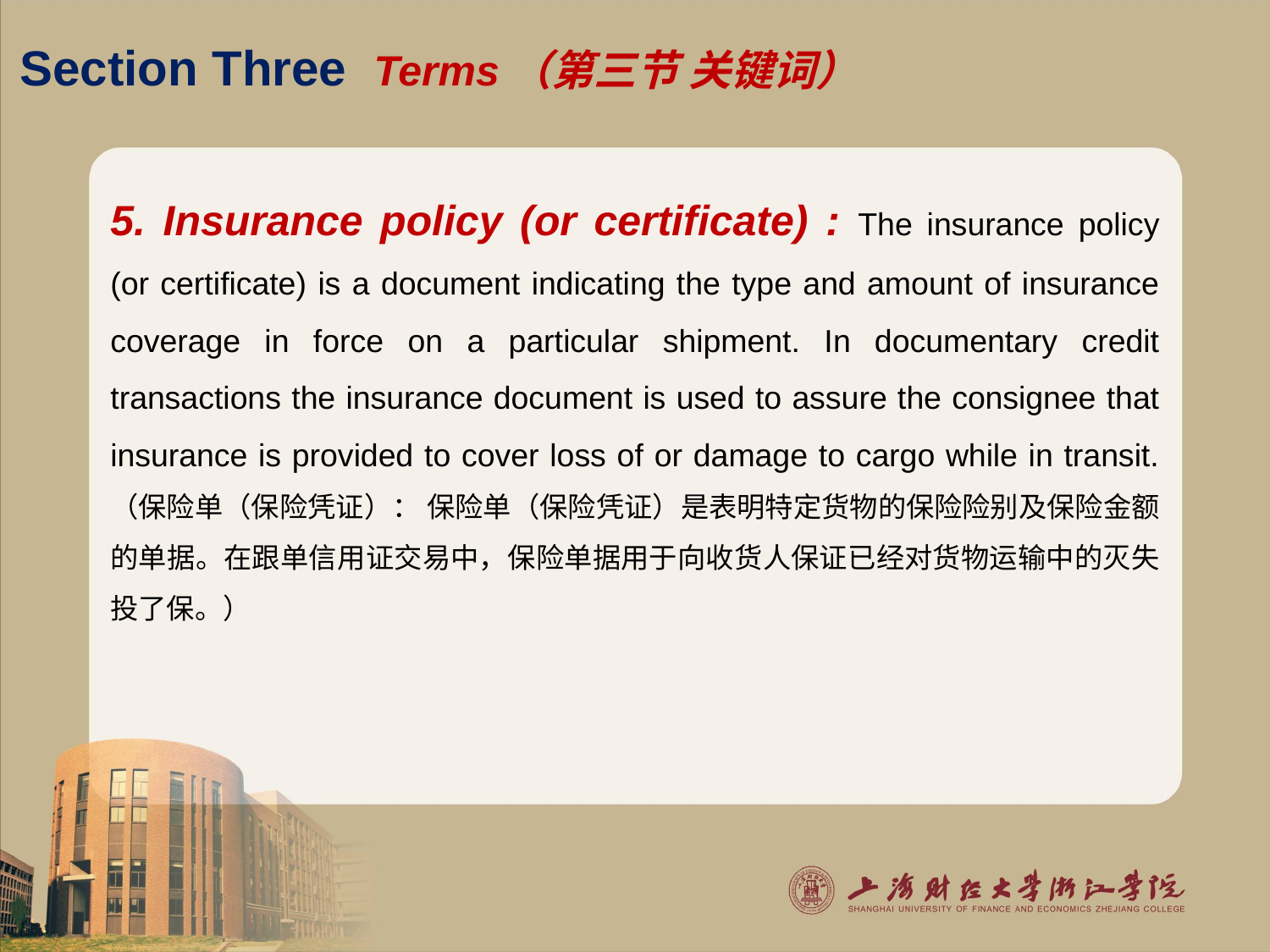

# Section Three  Terms（第三节 关键词）
5. Insurance policy (or certificate) : The insurance policy (or certificate) is a document indicating the type and amount of insurance coverage in force on a particular shipment. In documentary credit transactions the insurance document is used to assure the consignee that insurance is provided to cover loss of or damage to cargo while in transit. （保险单（保险凭证）： 保险单（保险凭证）是表明特定货物的保险险别及保险金额的单据。在跟单信用证交易中，保险单据用于向收货人保证已经对货物运输中的灭失投了保。）